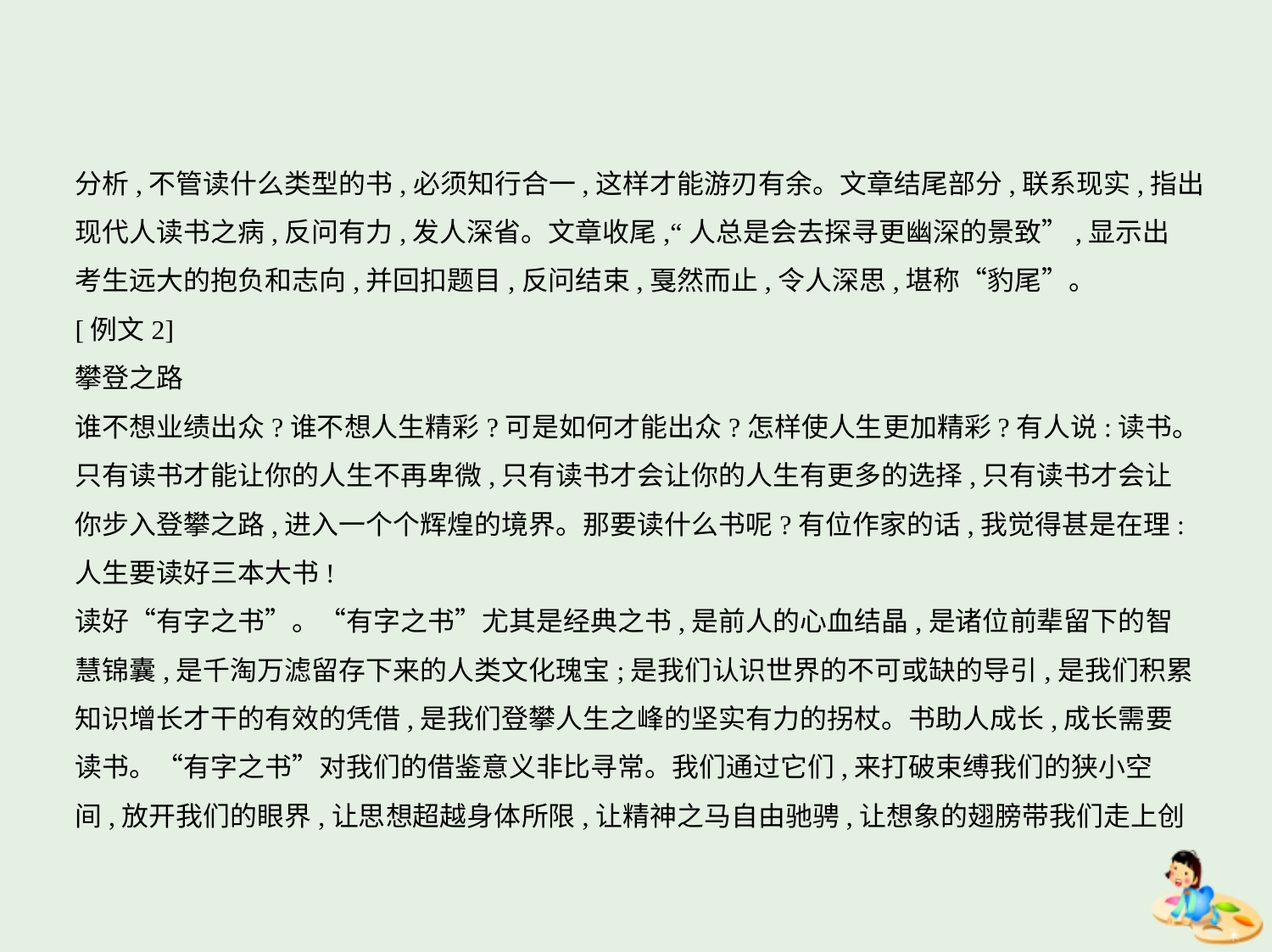

分析,不管读什么类型的书,必须知行合一,这样才能游刃有余。文章结尾部分,联系现实,指出
现代人读书之病,反问有力,发人深省。文章收尾,“人总是会去探寻更幽深的景致”,显示出
考生远大的抱负和志向,并回扣题目,反问结束,戛然而止,令人深思,堪称“豹尾”。
[例文2]
攀登之路
谁不想业绩出众?谁不想人生精彩?可是如何才能出众?怎样使人生更加精彩?有人说:读书。
只有读书才能让你的人生不再卑微,只有读书才会让你的人生有更多的选择,只有读书才会让
你步入登攀之路,进入一个个辉煌的境界。那要读什么书呢?有位作家的话,我觉得甚是在理:
人生要读好三本大书!
读好“有字之书”。“有字之书”尤其是经典之书,是前人的心血结晶,是诸位前辈留下的智
慧锦囊,是千淘万滤留存下来的人类文化瑰宝;是我们认识世界的不可或缺的导引,是我们积累
知识增长才干的有效的凭借,是我们登攀人生之峰的坚实有力的拐杖。书助人成长,成长需要
读书。“有字之书”对我们的借鉴意义非比寻常。我们通过它们,来打破束缚我们的狭小空
间,放开我们的眼界,让思想超越身体所限,让精神之马自由驰骋,让想象的翅膀带我们走上创